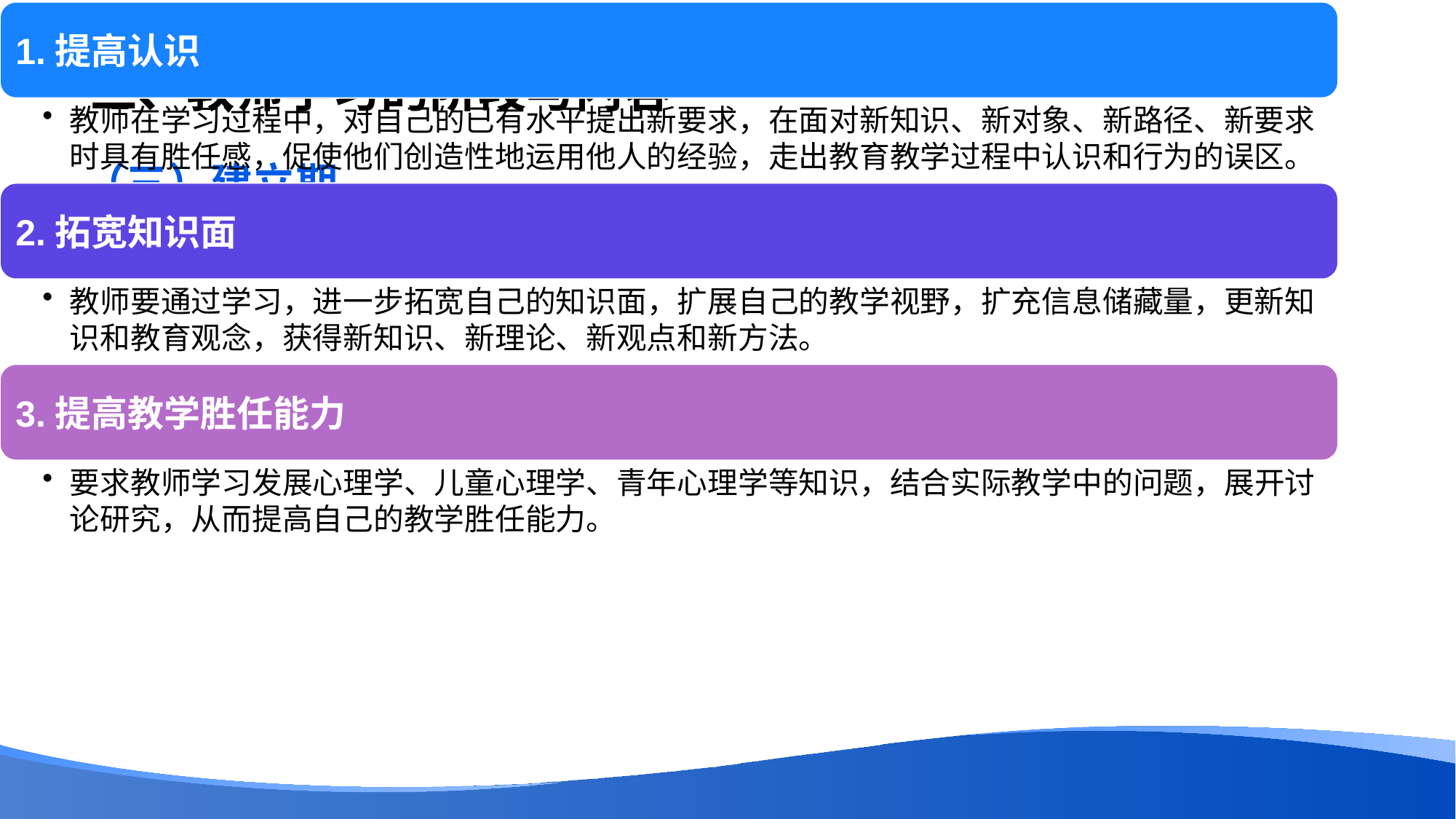

# 三、教师学习的阶段与内容
（三）建立期
1.提高认识
教师在学习过程中，对自己的已有水平提出新要求，在面对新知识、新对象、新路径、新要求时具有胜任感，促使他们创造性地运用他人的经验，走出教育教学过程中认识和行为的误区。
2.拓宽知识面
教师要通过学习，进一步拓宽自己的知识面，扩展自己的教学视野，扩充信息储藏量，更新知识和教育观念，获得新知识、新理论、新观点和新方法。
3.提高教学胜任能力
要求教师学习发展心理学、儿童心理学、青年心理学等知识，结合实际教学中的问题，展开讨论研究，从而提高自己的教学胜任能力。